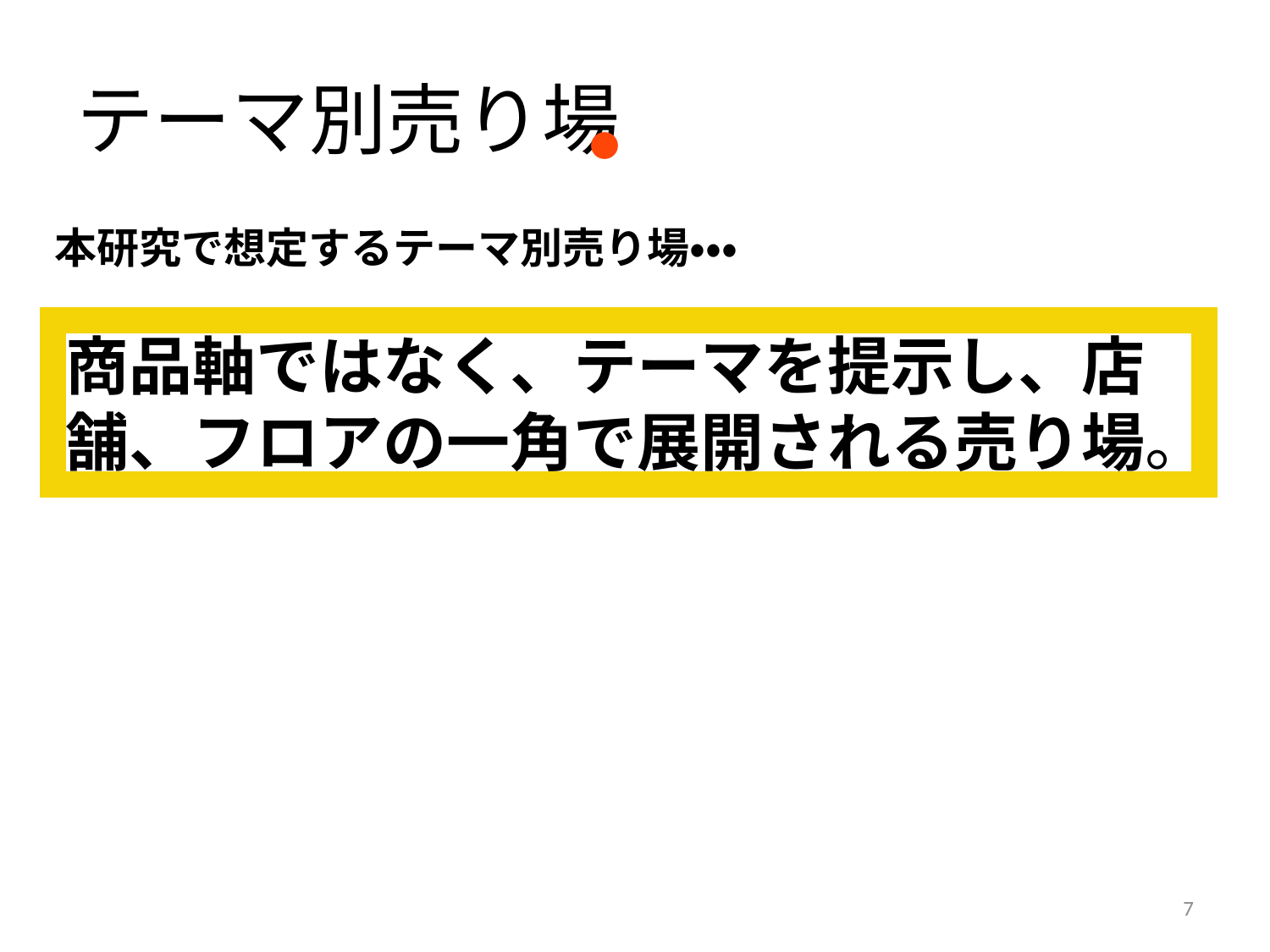

# テーマ別売り場
・
本研究で想定するテーマ別売り場・・・
商品軸ではなく、テーマを提示し、店舗、フロアの一角で展開される売り場。
7